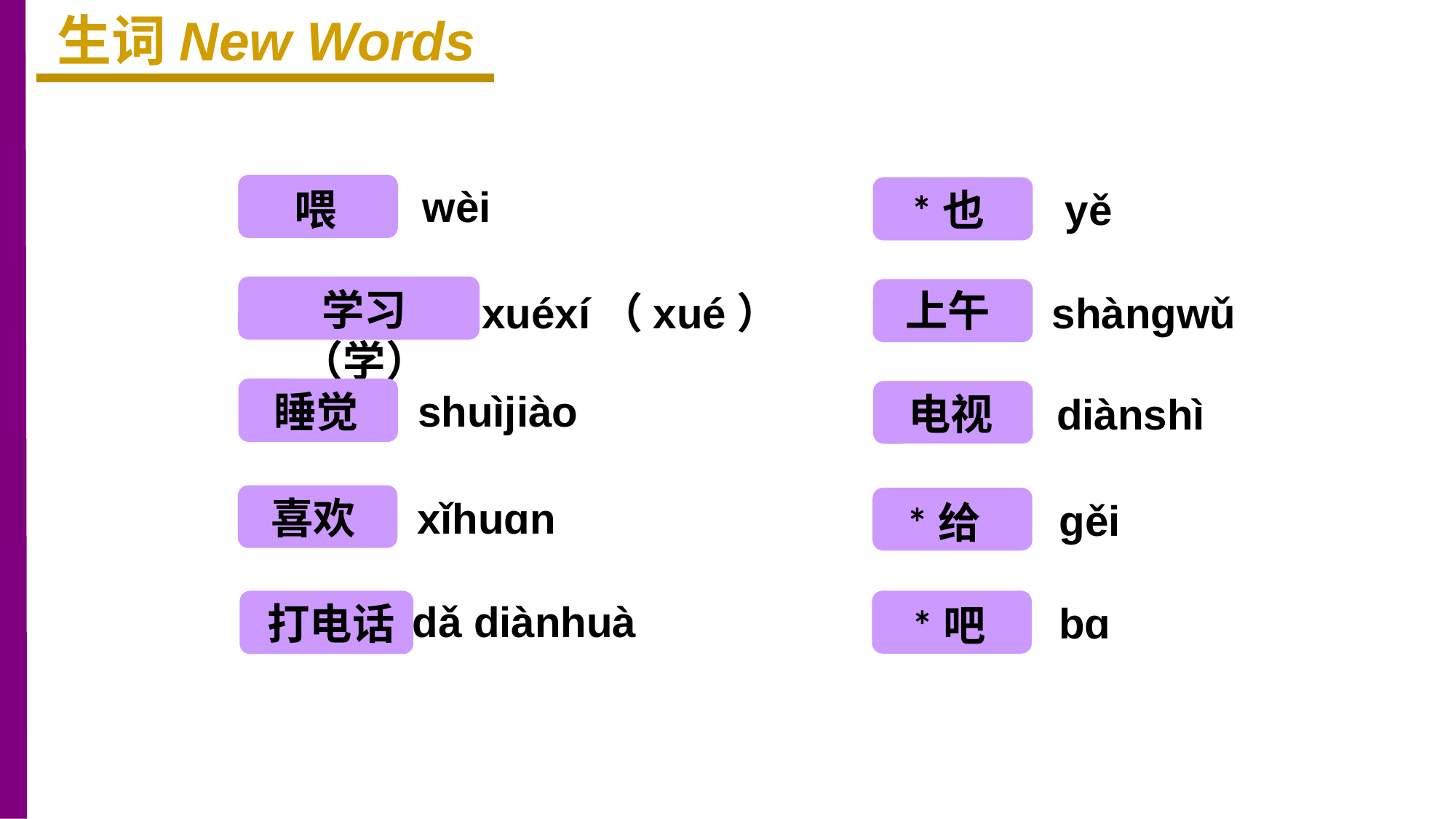

生词New Words

喂
wèi

*也
yě

学习（学）
上午

shànɡwǔ
xuéxí（xué）

睡觉
shuìjiào

电视
diànshì

喜欢
xǐhuɑn

*给
ɡěi
dǎ diànhuà

打电话

*吧
bɑ